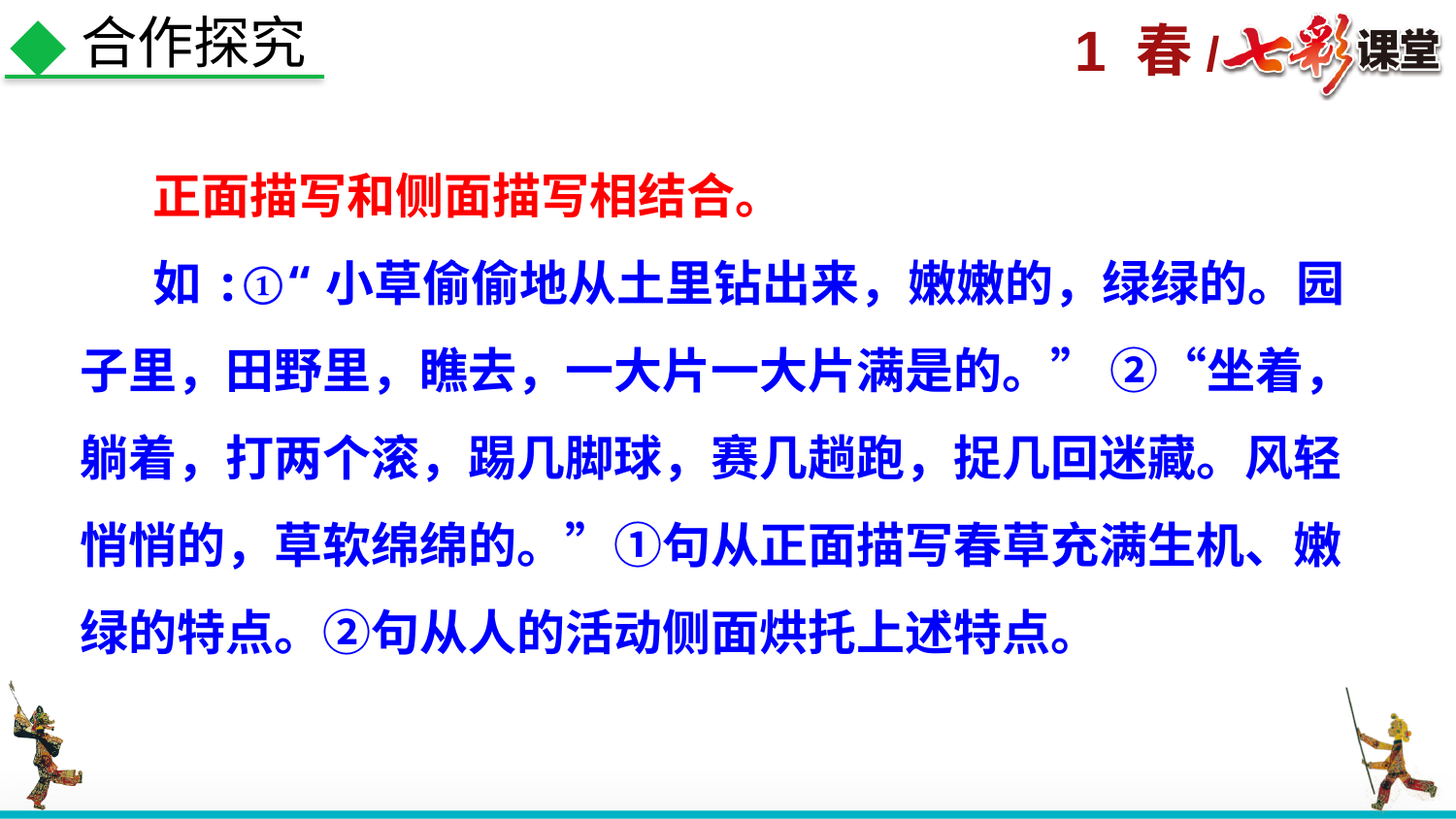

合作探究

正面描写和侧面描写相结合。
如:①“小草偷偷地从土里钻出来，嫩嫩的，绿绿的。园子里，田野里，瞧去，一大片一大片满是的。” ②“坐着，躺着，打两个滚，踢几脚球，赛几趟跑，捉几回迷藏。风轻悄悄的，草软绵绵的。”①句从正面描写春草充满生机、嫩绿的特点。②句从人的活动侧面烘托上述特点。